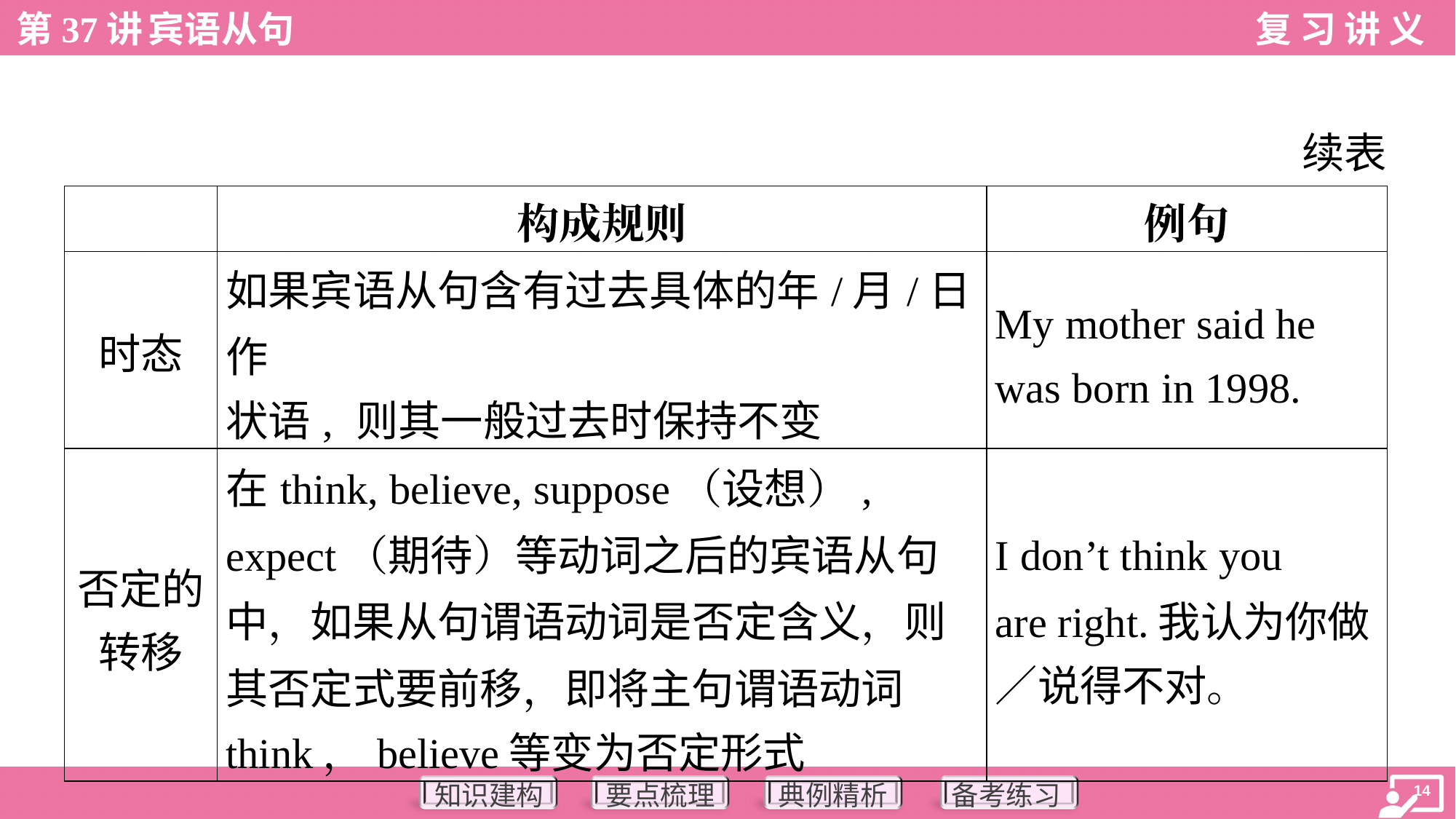

续表
|  | 构成规则 | 例句 |
| --- | --- | --- |
| 时态 | 如果宾语从句含有过去具体的年/月/日作 状语, 则其一般过去时保持不变 | My mother said he was born in 1998. |
| 否定的 转移 | 在think, believe, suppose（设想）, expect（期待）等动词之后的宾语从句 中，如果从句谓语动词是否定含义，则 其否定式要前移，即将主句谓语动词 think，believe等变为否定形式 | I don’t think you are right.我认为你做 ／说得不对。 |